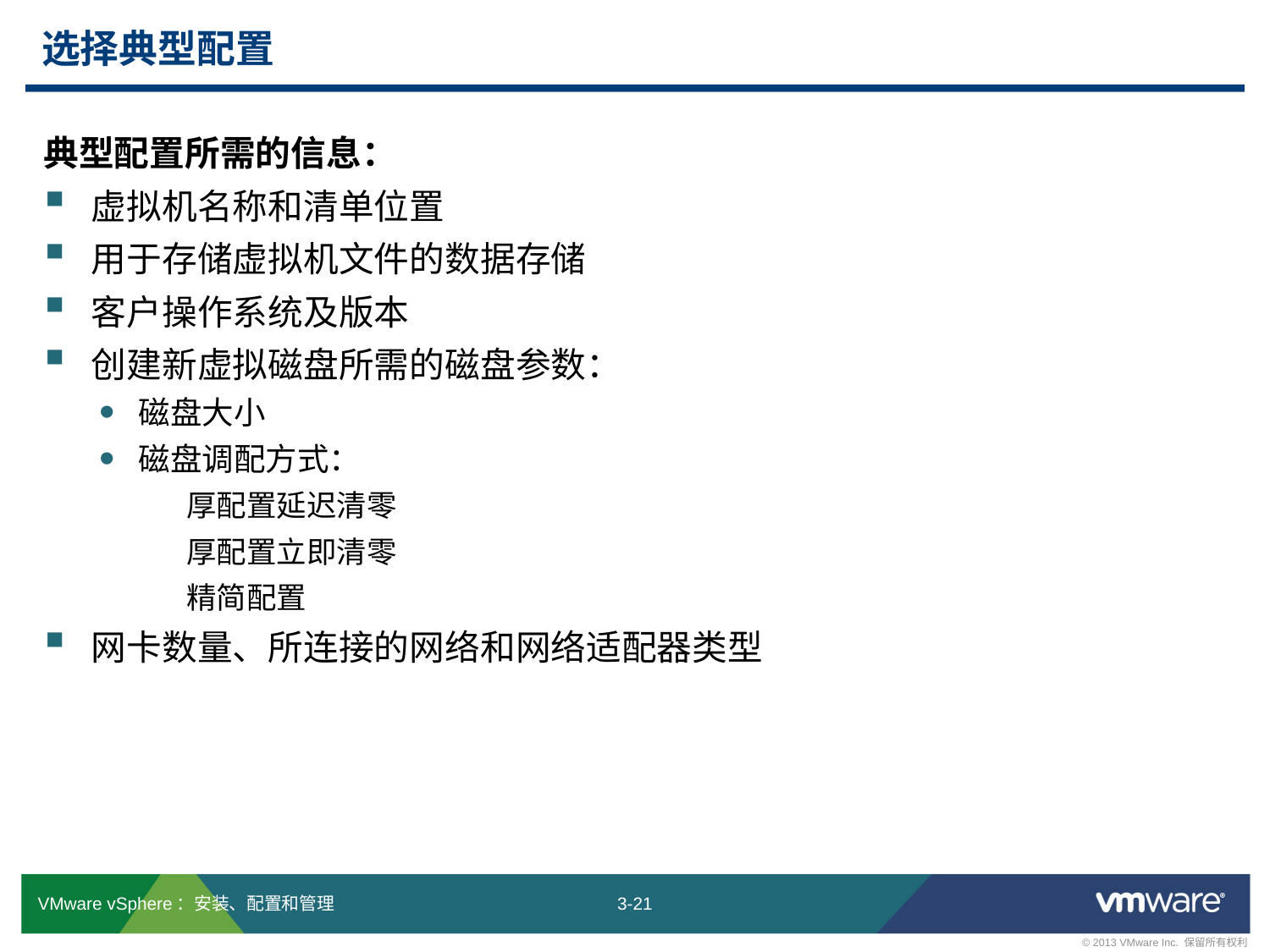

# 选择典型配置
典型配置所需的信息：
虚拟机名称和清单位置
用于存储虚拟机文件的数据存储
客户操作系统及版本
创建新虚拟磁盘所需的磁盘参数：
磁盘大小
磁盘调配方式：
厚配置延迟清零
厚配置立即清零
精简配置
网卡数量、所连接的网络和网络适配器类型